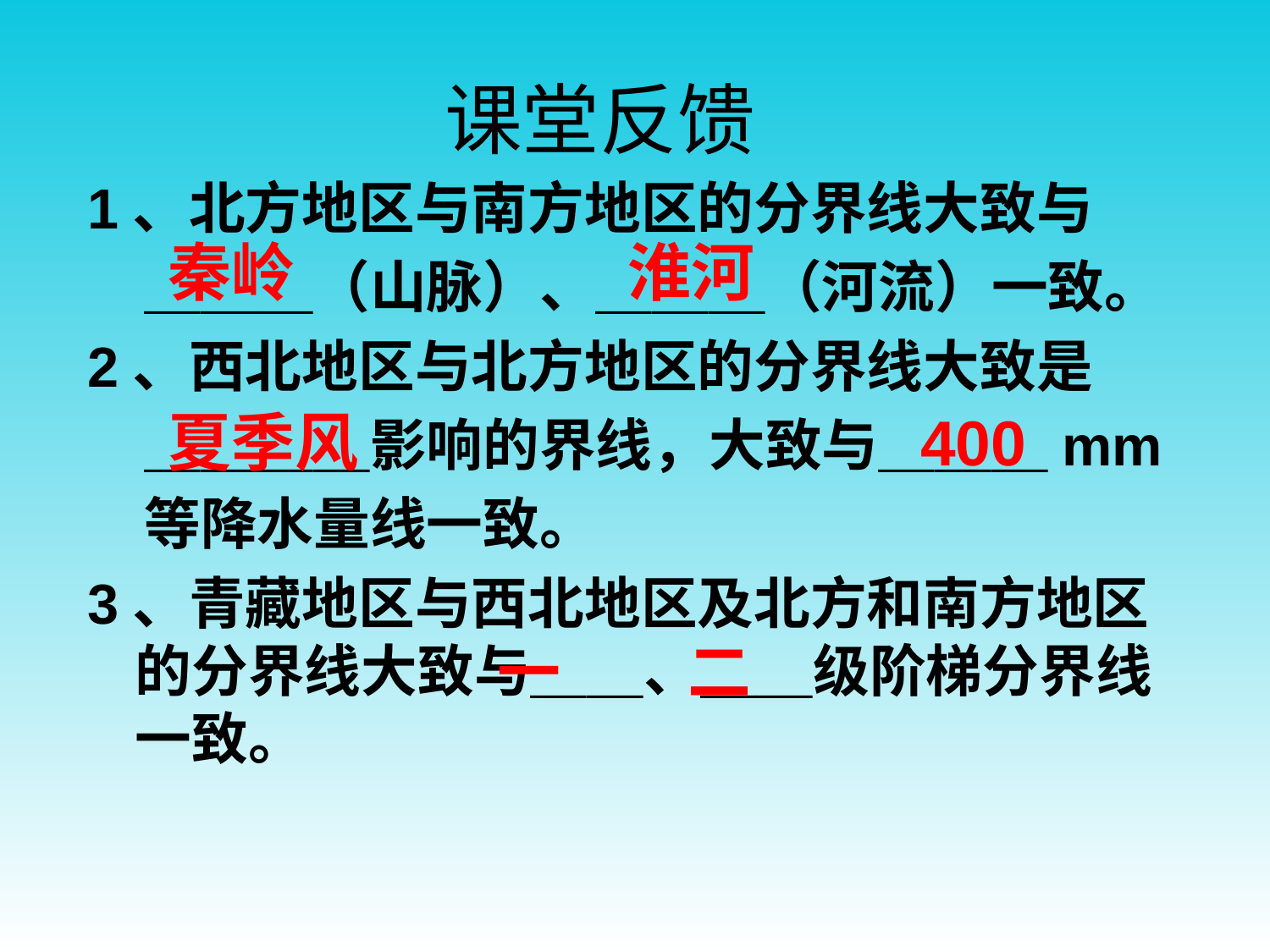

# 课堂反馈
1、北方地区与南方地区的分界线大致与
　＿＿＿（山脉）、＿＿＿（河流）一致。
2、西北地区与北方地区的分界线大致是
　＿＿＿＿影响的界线，大致与＿＿＿mm
　等降水量线一致。
3、青藏地区与西北地区及北方和南方地区的分界线大致与＿＿、＿＿级阶梯分界线一致。

秦岭
淮河
夏季风
400
一
二